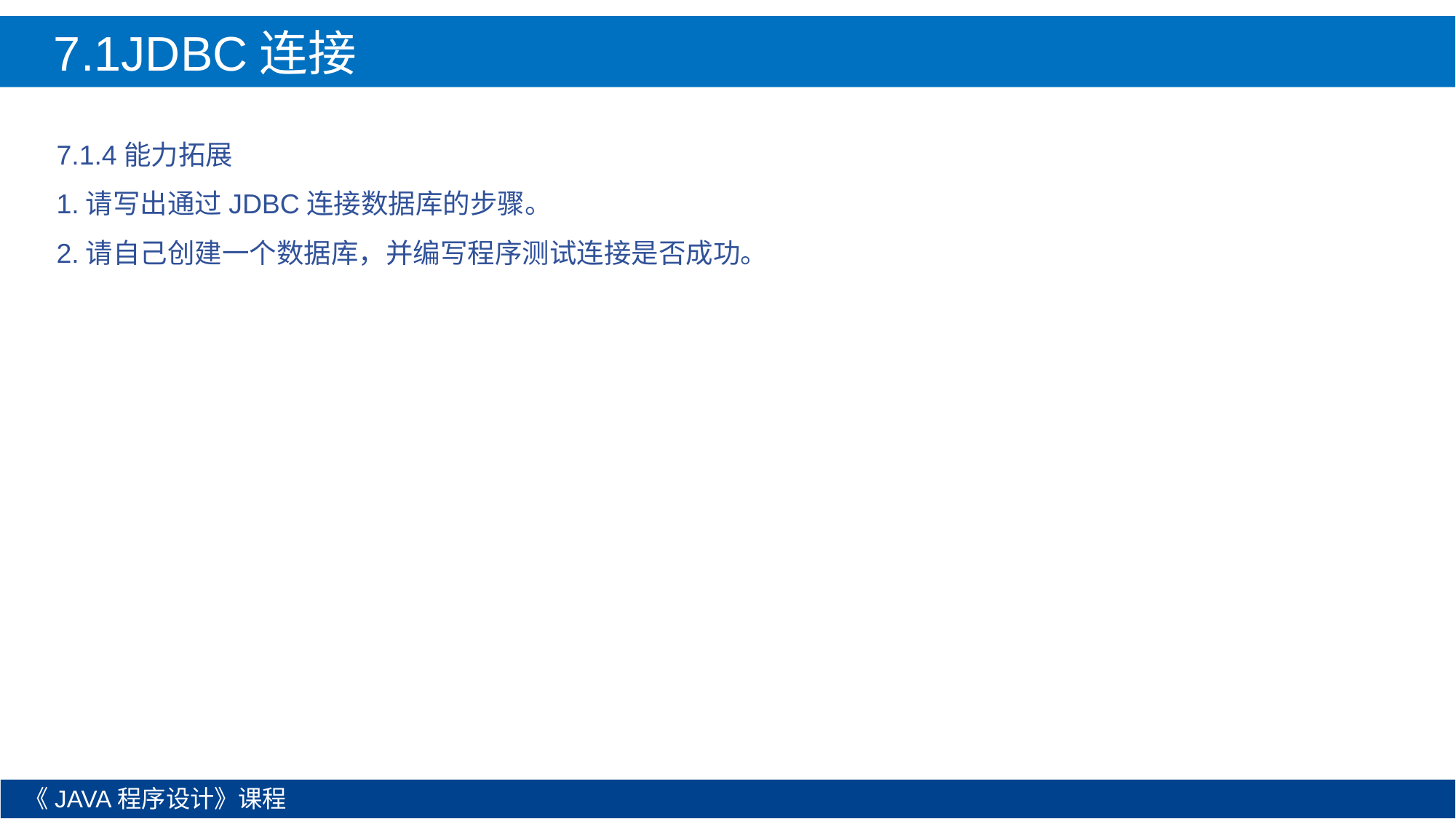

7.1JDBC连接

7.1.4能力拓展
1.请写出通过JDBC连接数据库的步骤。
2.请自己创建一个数据库，并编写程序测试连接是否成功。

《JAVA程序设计》课程